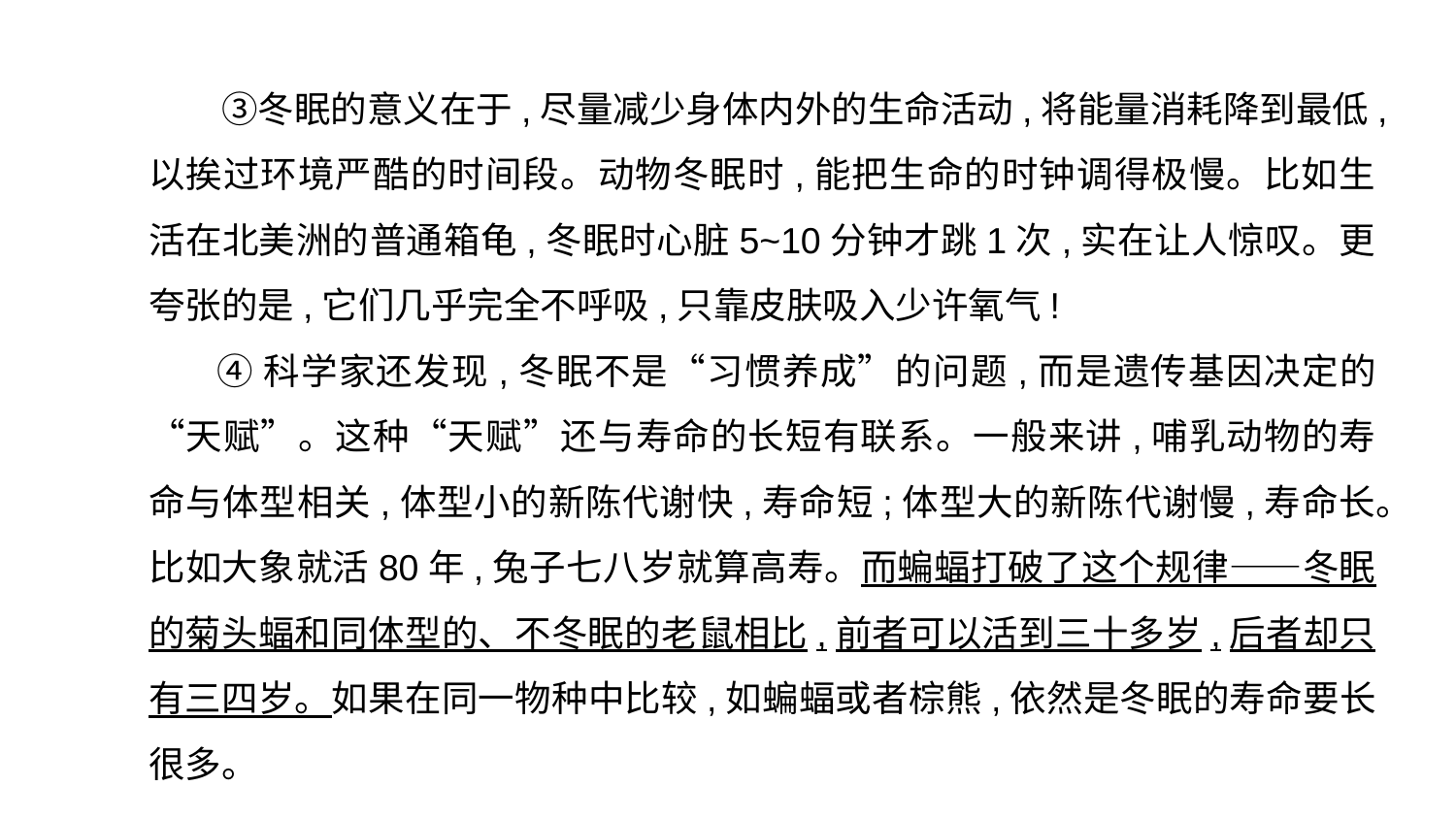

③冬眠的意义在于,尽量减少身体内外的生命活动,将能量消耗降到最低,以挨过环境严酷的时间段。动物冬眠时,能把生命的时钟调得极慢。比如生活在北美洲的普通箱龟,冬眠时心脏5~10分钟才跳1次,实在让人惊叹。更夸张的是,它们几乎完全不呼吸,只靠皮肤吸入少许氧气!
       ④科学家还发现,冬眠不是“习惯养成”的问题,而是遗传基因决定的“天赋”。这种“天赋”还与寿命的长短有联系。一般来讲,哺乳动物的寿命与体型相关,体型小的新陈代谢快,寿命短;体型大的新陈代谢慢,寿命长。比如大象就活80年,兔子七八岁就算高寿。而蝙蝠打破了这个规律——冬眠的菊头蝠和同体型的、不冬眠的老鼠相比,前者可以活到三十多岁,后者却只有三四岁。如果在同一物种中比较,如蝙蝠或者棕熊,依然是冬眠的寿命要长很多。